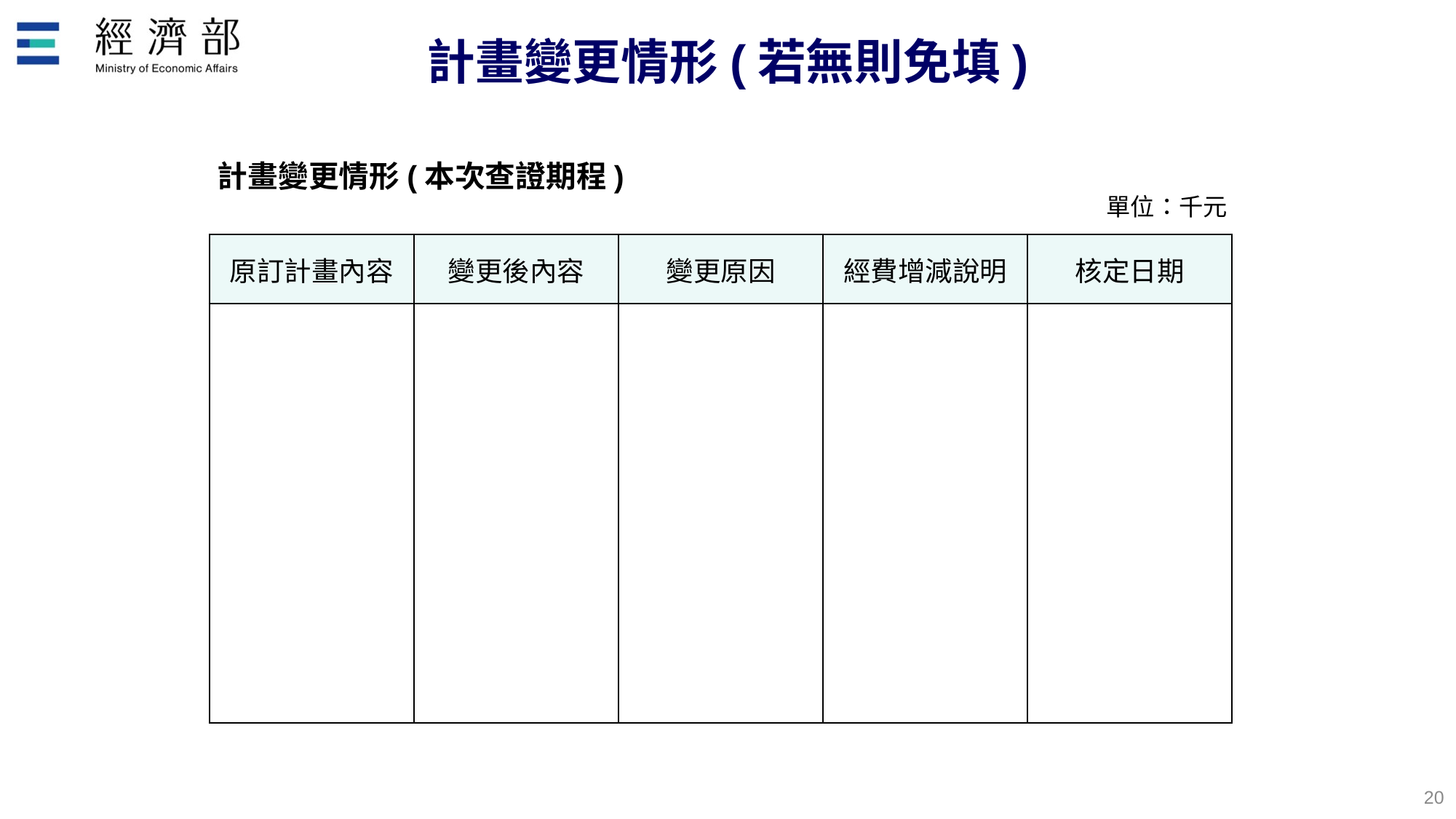

# 計畫變更情形(若無則免填)
計畫變更情形(本次查證期程)
單位：千元
| 原訂計畫內容 | 變更後內容 | 變更原因 | 經費增減說明 | 核定日期 |
| --- | --- | --- | --- | --- |
|  |  |  |  |  |
20